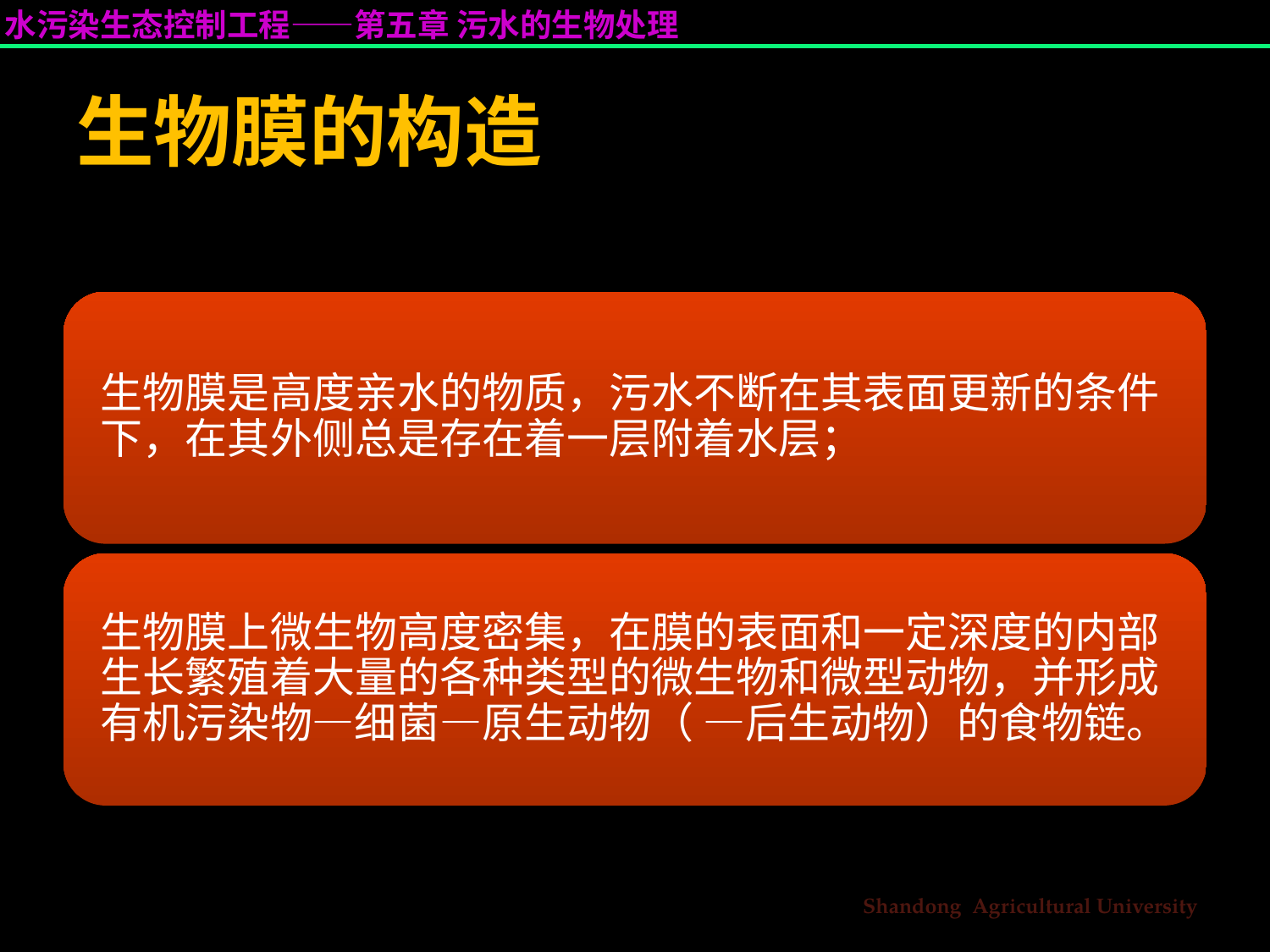

# 生物膜的构造
生物膜是高度亲水的物质，污水不断在其表面更新的条件下，在其外侧总是存在着一层附着水层；
生物膜上微生物高度密集，在膜的表面和一定深度的内部生长繁殖着大量的各种类型的微生物和微型动物，并形成有机污染物—细菌—原生动物（ —后生动物）的食物链。